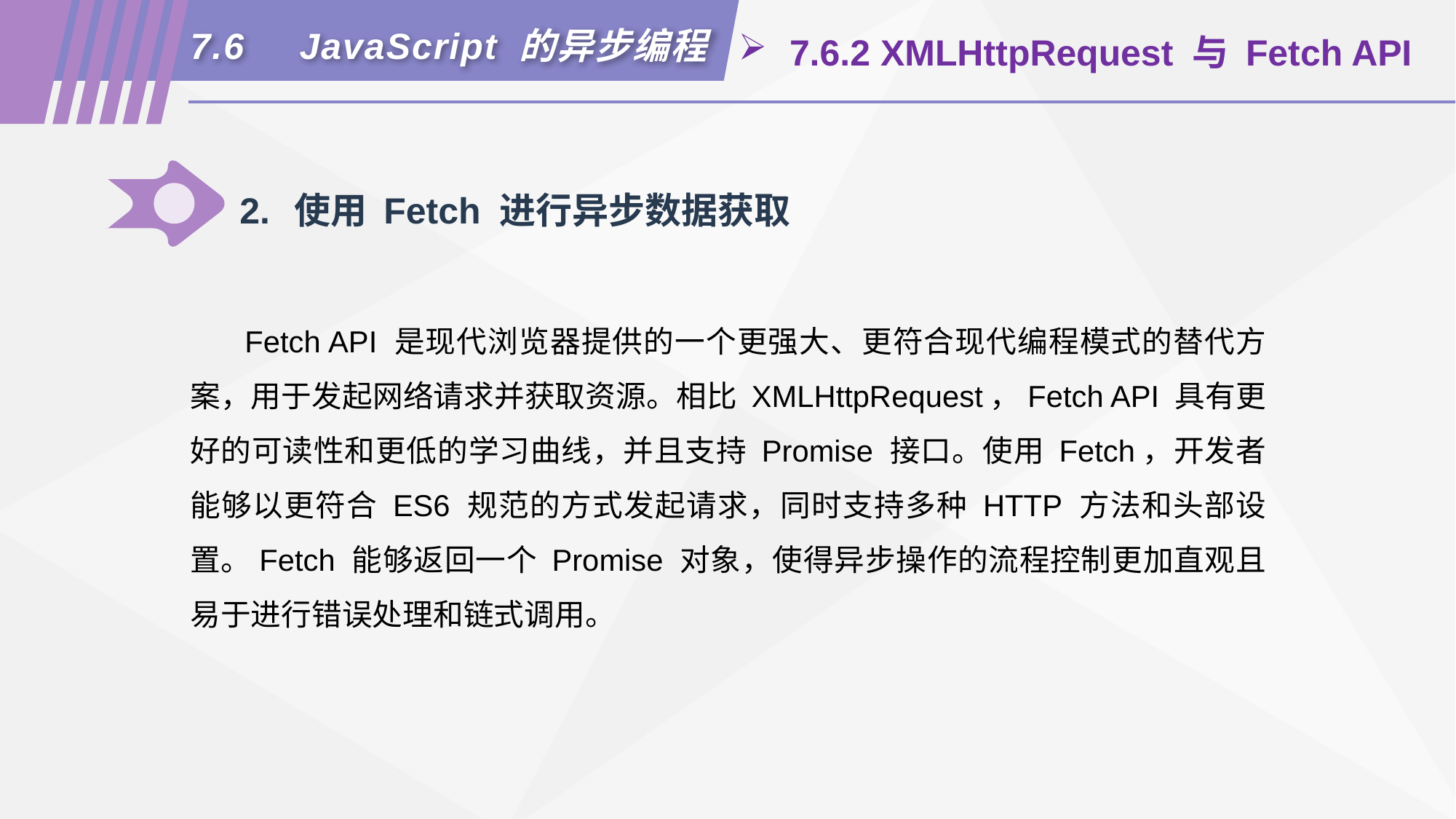

7.6	JavaScript 的异步编程
 7.6.2 XMLHttpRequest 与 Fetch API

2.	使用 Fetch 进行异步数据获取
Fetch API 是现代浏览器提供的一个更强大、更符合现代编程模式的替代方案，用于发起网络请求并获取资源。相比 XMLHttpRequest，Fetch API 具有更好的可读性和更低的学习曲线，并且支持 Promise 接口。使用 Fetch，开发者能够以更符合 ES6 规范的方式发起请求，同时支持多种 HTTP 方法和头部设置。Fetch 能够返回一个 Promise 对象，使得异步操作的流程控制更加直观且易于进行错误处理和链式调用。